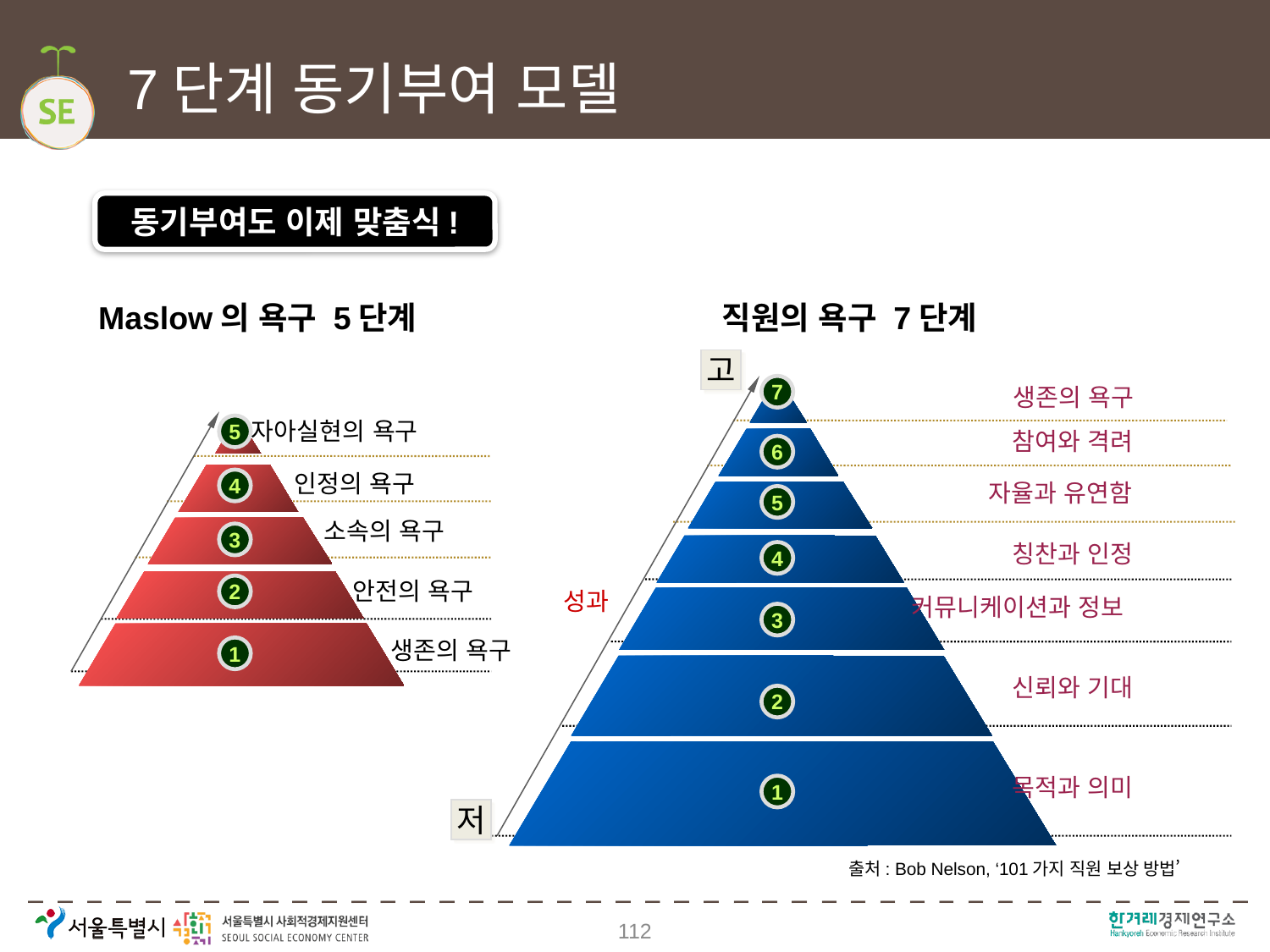

# 7단계 동기부여 모델
동기부여도 이제 맞춤식!
 Maslow의 욕구 5단계
 직원의 욕구 7단계
고

7
생존의 욕구
자아실현의 욕구

5

참여와 격려

6

인정의 욕구

4
자율과 유연함

5

소속의 욕구

3
칭찬과 인정

4

안전의 욕구

2

성과
커뮤니케이션과 정보

3

생존의 욕구
1

신뢰와 기대

2

목적과 의미
1
저

출처: Bob Nelson, ‘101가지 직원 보상 방법’
112